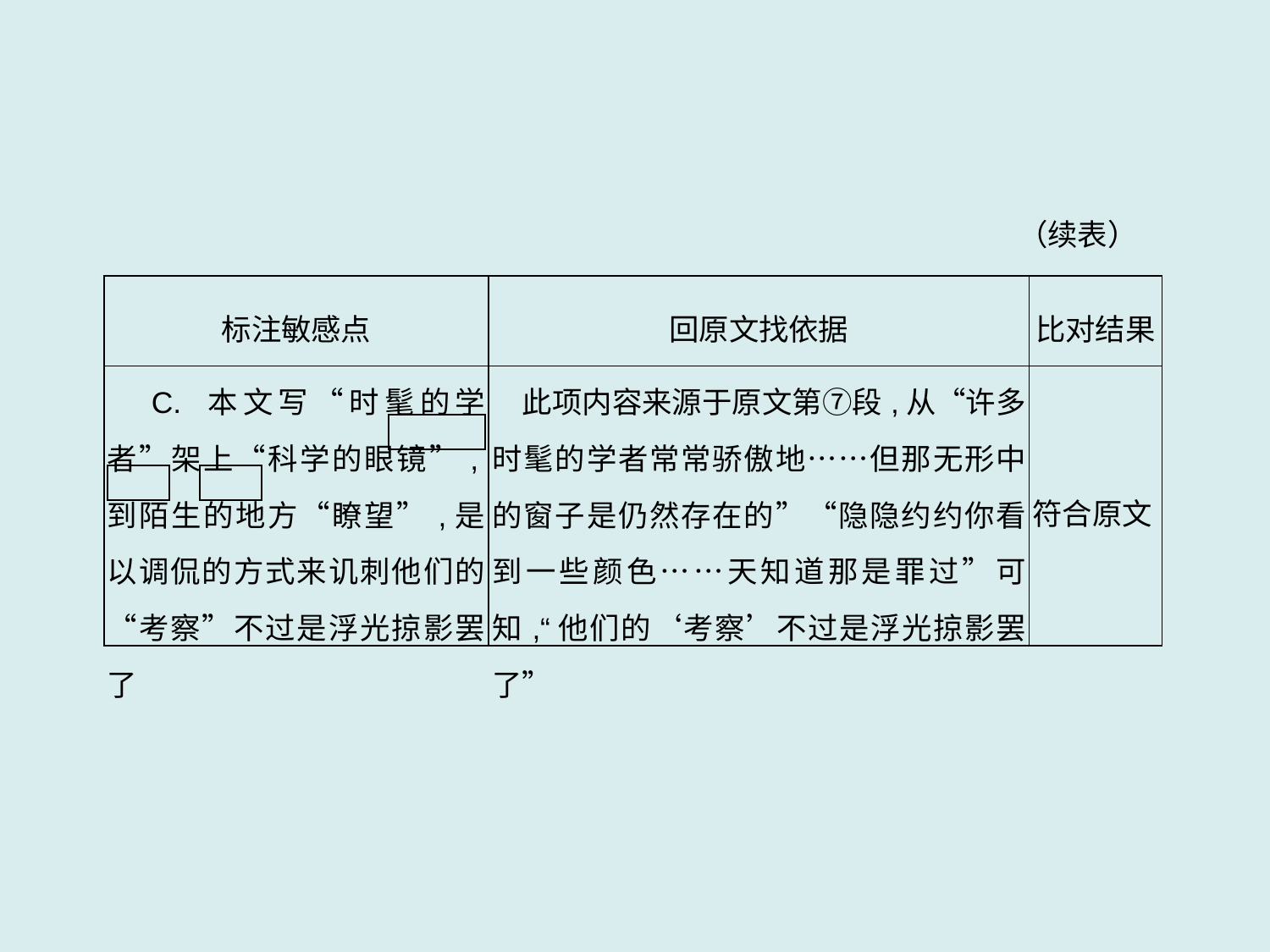

（续表）
| 标注敏感点 | 回原文找依据 | 比对结果 |
| --- | --- | --- |
| C. 本文写“时髦的学者”架上“科学的眼镜”,到陌生的地方“瞭望”,是以调侃的方式来讥刺他们的“考察”不过是浮光掠影罢了 | 此项内容来源于原文第⑦段,从“许多时髦的学者常常骄傲地……但那无形中的窗子是仍然存在的”“隐隐约约你看到一些颜色……天知道那是罪过”可知,“他们的‘考察’不过是浮光掠影罢了” | 符合原文 |